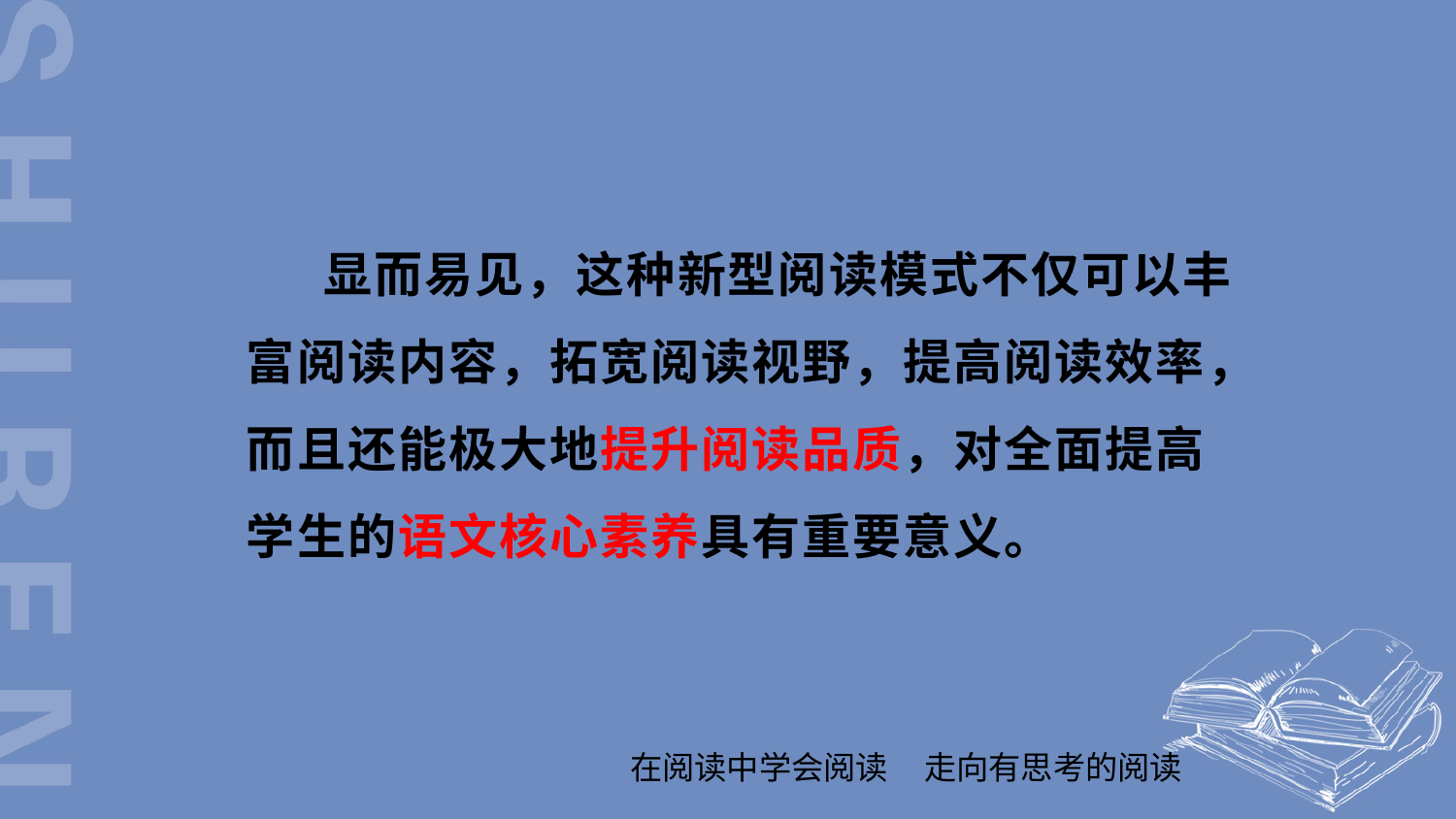

显而易见，这种新型阅读模式不仅可以丰富阅读内容，拓宽阅读视野，提高阅读效率，而且还能极大地提升阅读品质，对全面提高学生的语文核心素养具有重要意义。